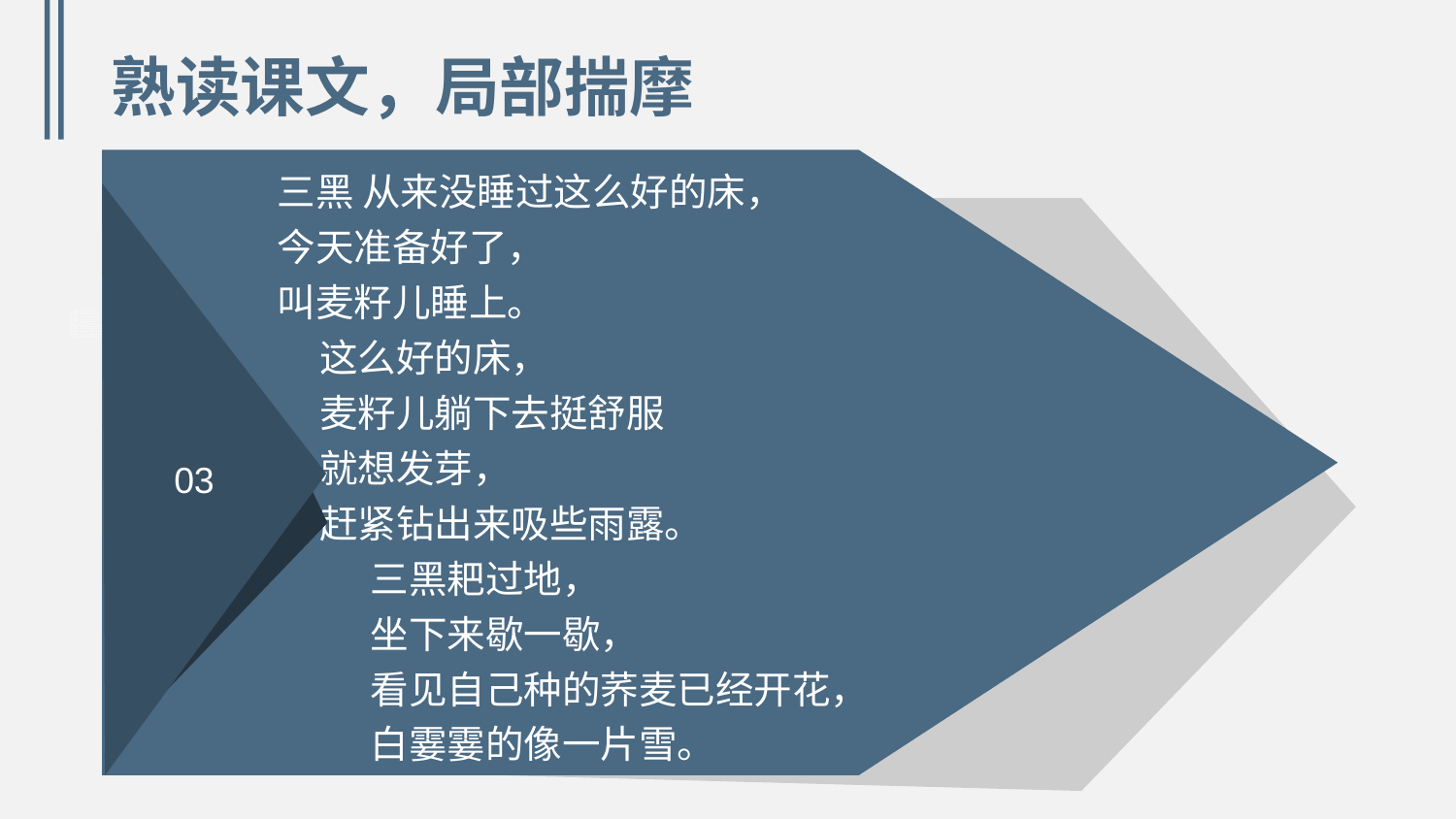

熟读课文，局部揣摩
    三黑 从来没睡过这么好的床，
    今天准备好了，
    叫麦籽儿睡上。
         这么好的床，
         麦籽儿躺下去挺舒服
         就想发芽，
         赶紧钻出来吸些雨露。
               三黑耙过地，
               坐下来歇一歇，
               看见自己种的荞麦已经开花，
               白霎霎的像一片雪。
03